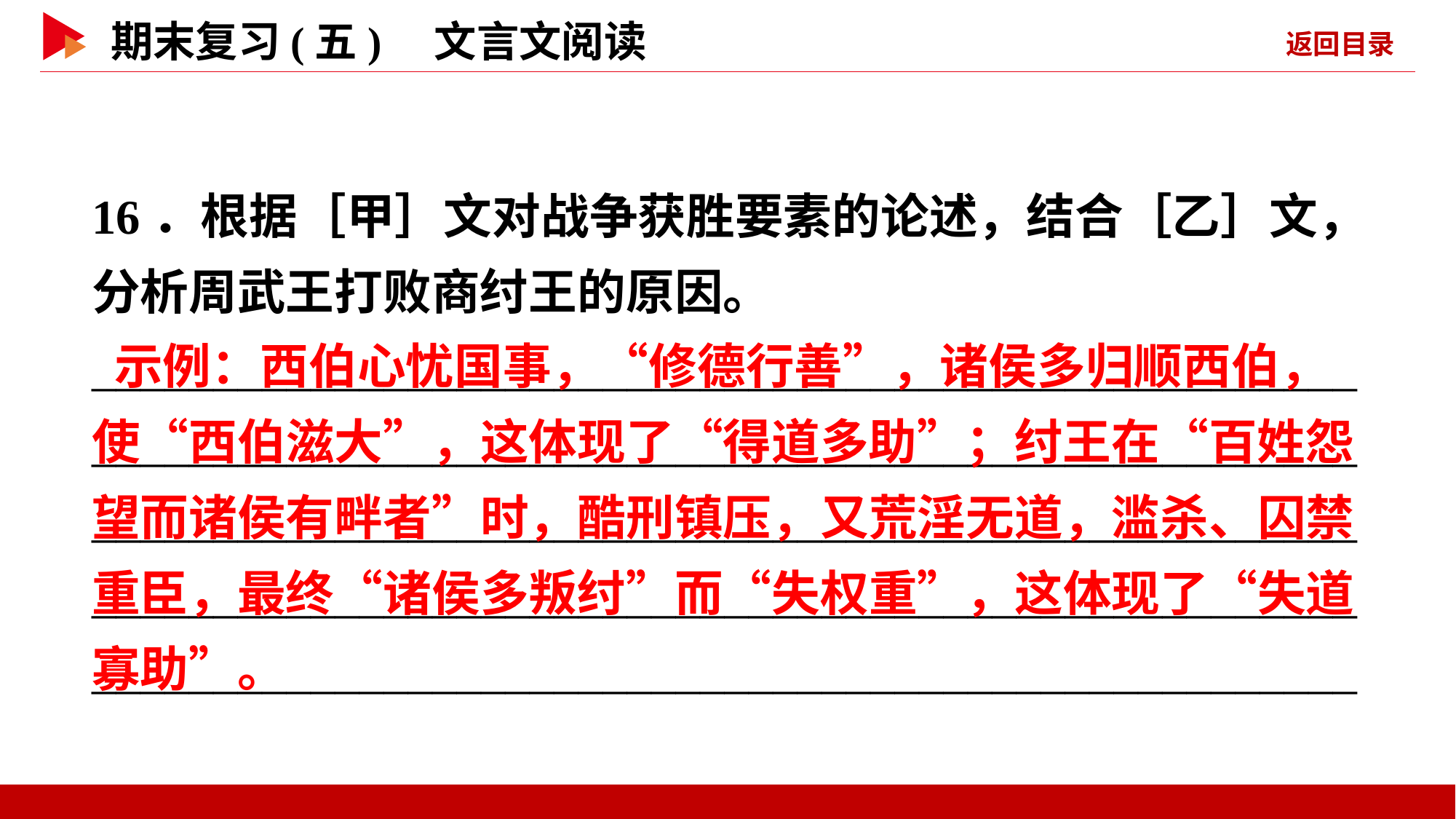

16．根据［甲］文对战争获胜要素的论述，结合［乙］文，分析周武王打败商纣王的原因。
____________________________________________________________________________________________________________________________________________________________________________________________________________________________________________________________________
 示例：西伯心忧国事，“修德行善”，诸侯多归顺西伯，使“西伯滋大”，这体现了“得道多助”；纣王在“百姓怨望而诸侯有畔者”时，酷刑镇压，又荒淫无道，滥杀、囚禁重臣，最终“诸侯多叛纣”而“失权重”，这体现了“失道寡助”。